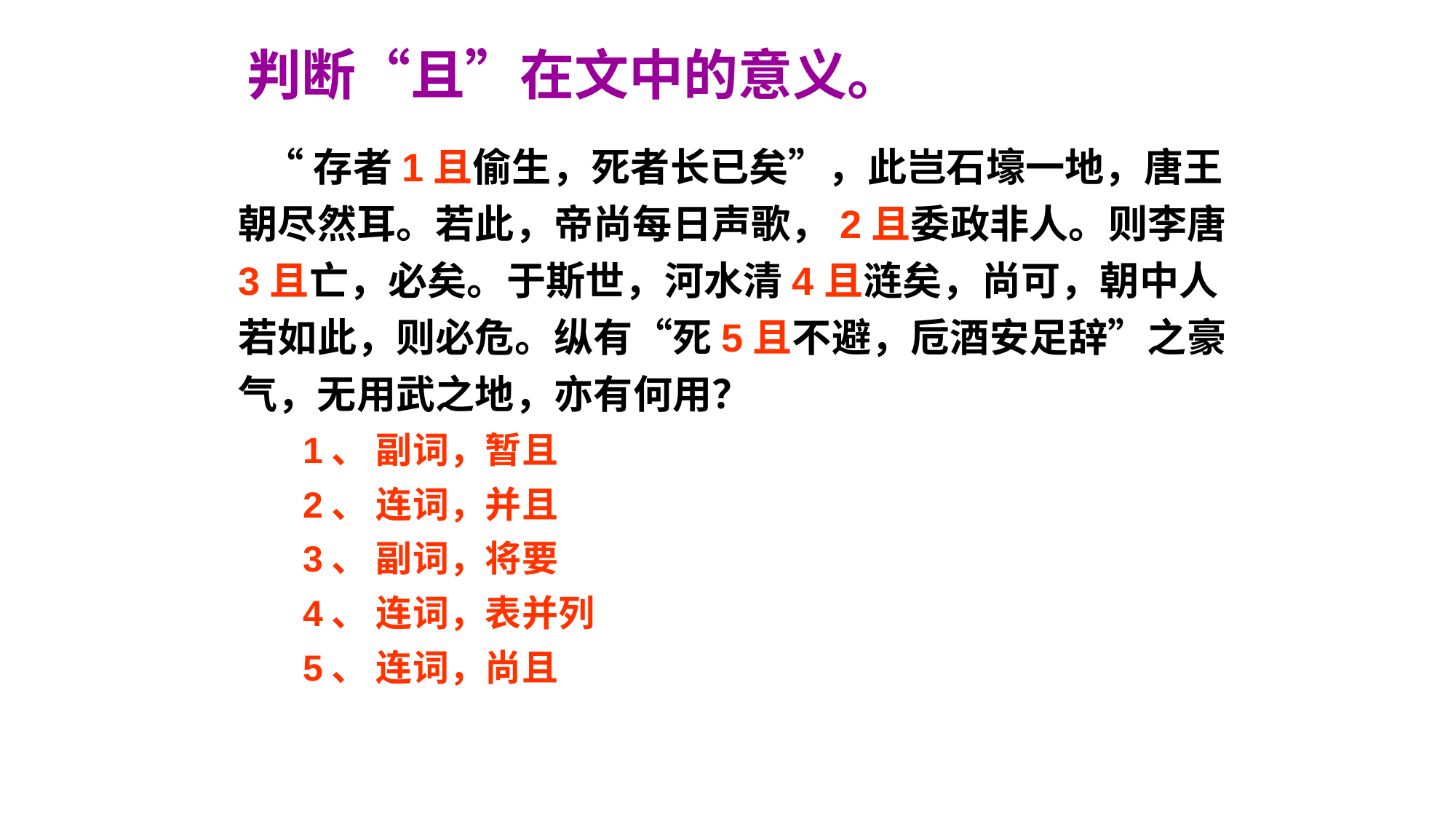

# 判断“且”在文中的意义。
      “存者1且偷生，死者长已矣”，此岂石壕一地，唐王朝尽然耳。若此，帝尚每日声歌，2且委政非人。则李唐3且亡，必矣。于斯世，河水清4且涟矣，尚可，朝中人若如此，则必危。纵有“死5且不避，卮酒安足辞”之豪气，无用武之地，亦有何用？
         1、 副词，暂且
         2、 连词，并且
         3、 副词，将要
         4、 连词，表并列
         5、 连词，尚且